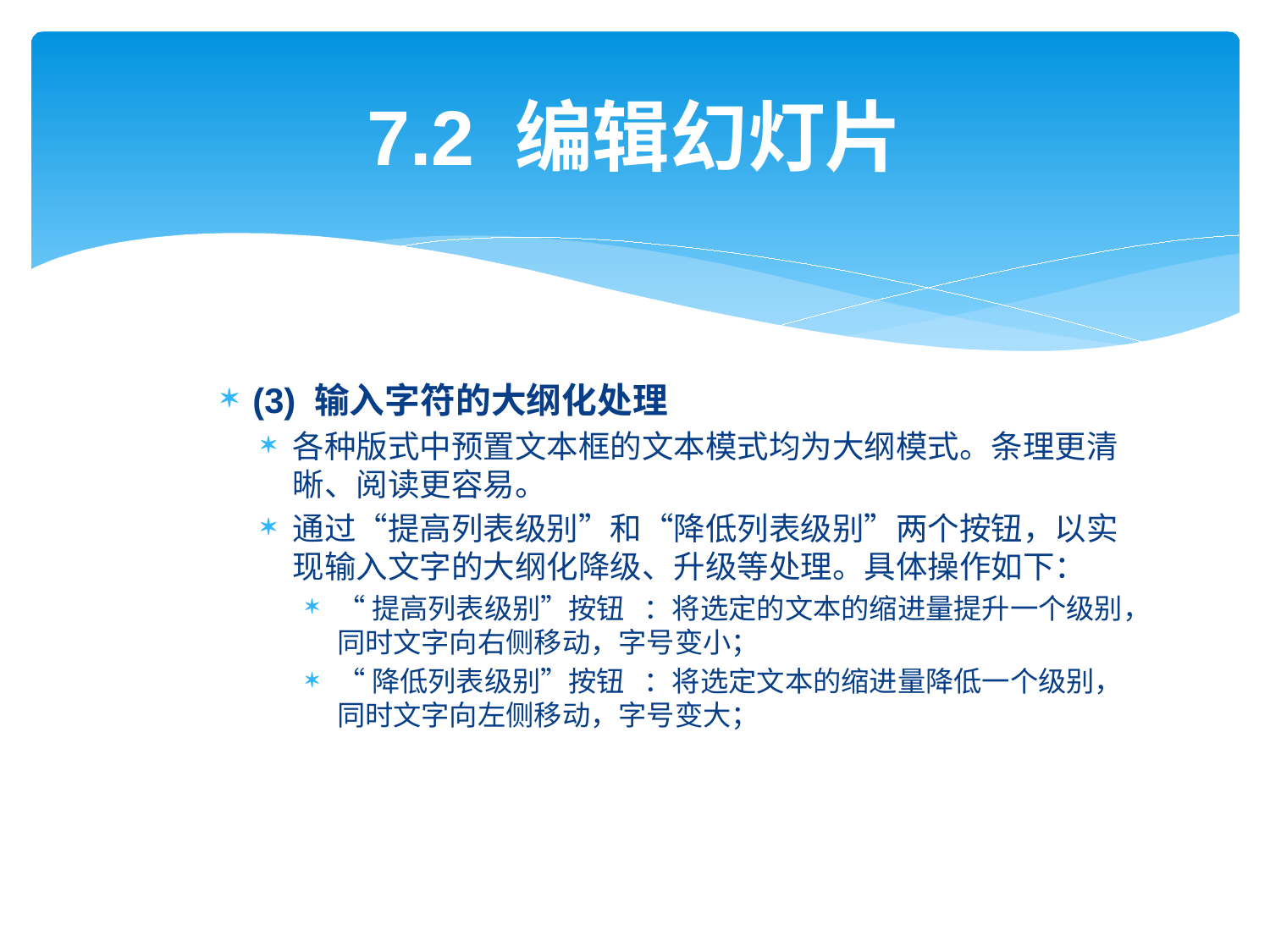

# 7.2 编辑幻灯片
(3) 输入字符的大纲化处理
各种版式中预置文本框的文本模式均为大纲模式。条理更清晰、阅读更容易。
通过“提高列表级别”和“降低列表级别”两个按钮，以实现输入文字的大纲化降级、升级等处理。具体操作如下：
“提高列表级别”按钮   ：将选定的文本的缩进量提升一个级别，同时文字向右侧移动，字号变小；
“降低列表级别”按钮   ：将选定文本的缩进量降低一个级别，同时文字向左侧移动，字号变大；